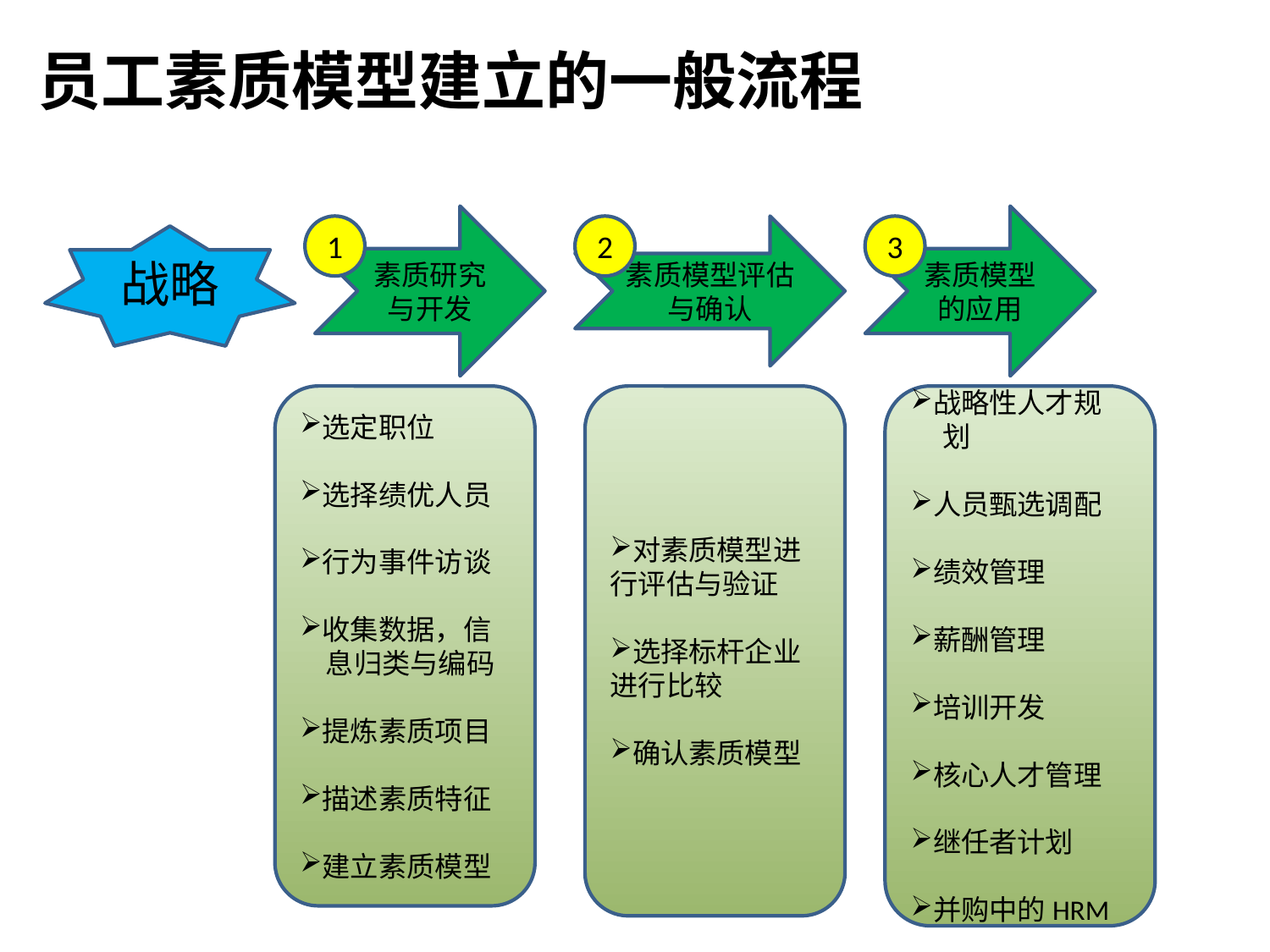

# 员工素质模型建立的一般流程
素质研究与开发
素质模型的应用
1
素质模型评估与确认
2
3

战略
选定职位

选择绩优人员

行为事件访谈

收集数据，信
   息归类与编码

提炼素质项目

描述素质特征

建立素质模型
对素质模型进行评估与验证

选择标杆企业进行比较

确认素质模型
战略性人才规
    划

人员甄选调配

绩效管理

薪酬管理

培训开发

核心人才管理

继任者计划

并购中的HRM